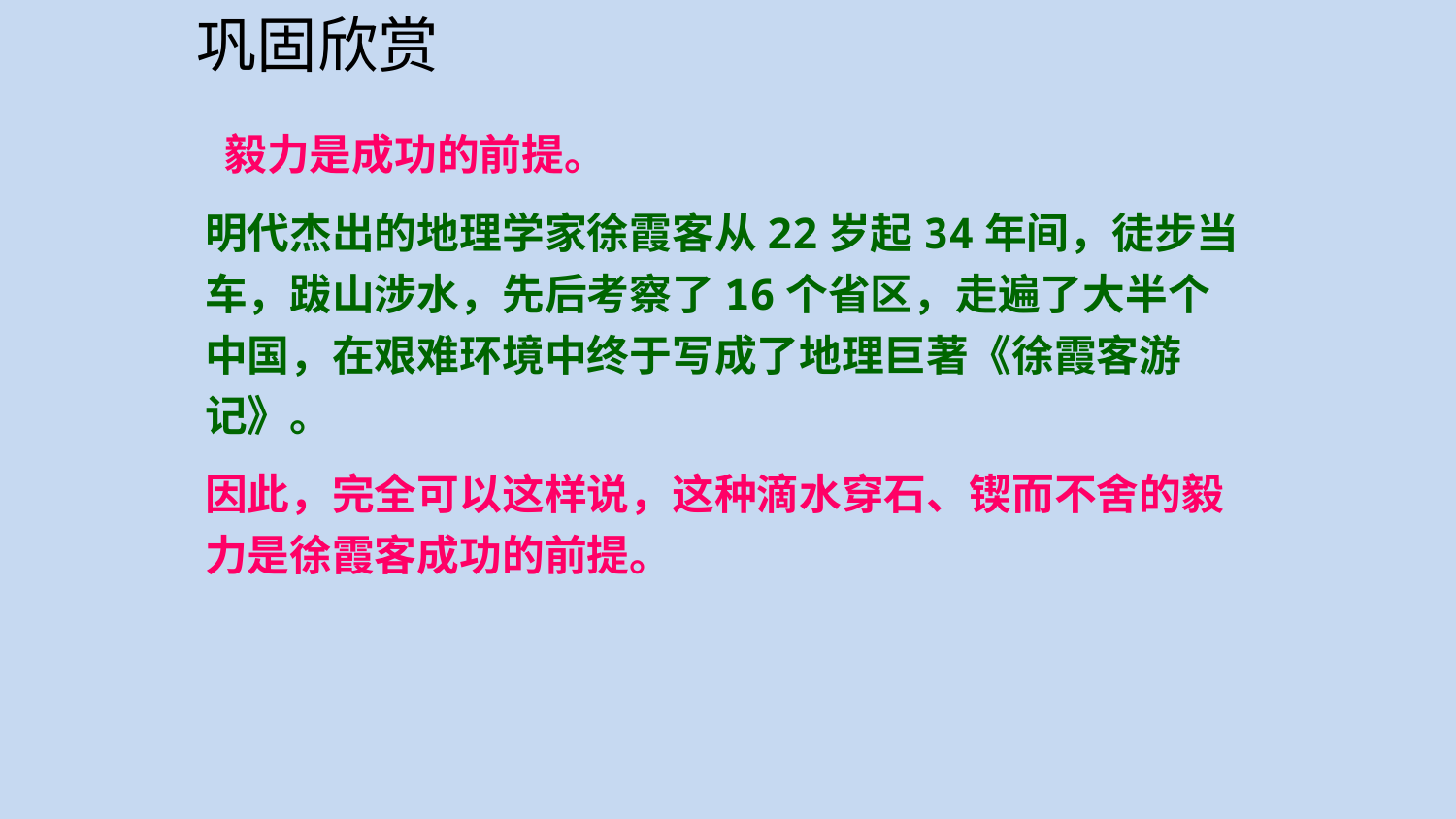

巩固欣赏
 毅力是成功的前提。
明代杰出的地理学家徐霞客从22岁起34年间，徒步当车，跋山涉水，先后考察了16个省区，走遍了大半个中国，在艰难环境中终于写成了地理巨著《徐霞客游记》。
因此，完全可以这样说，这种滴水穿石、锲而不舍的毅力是徐霞客成功的前提。